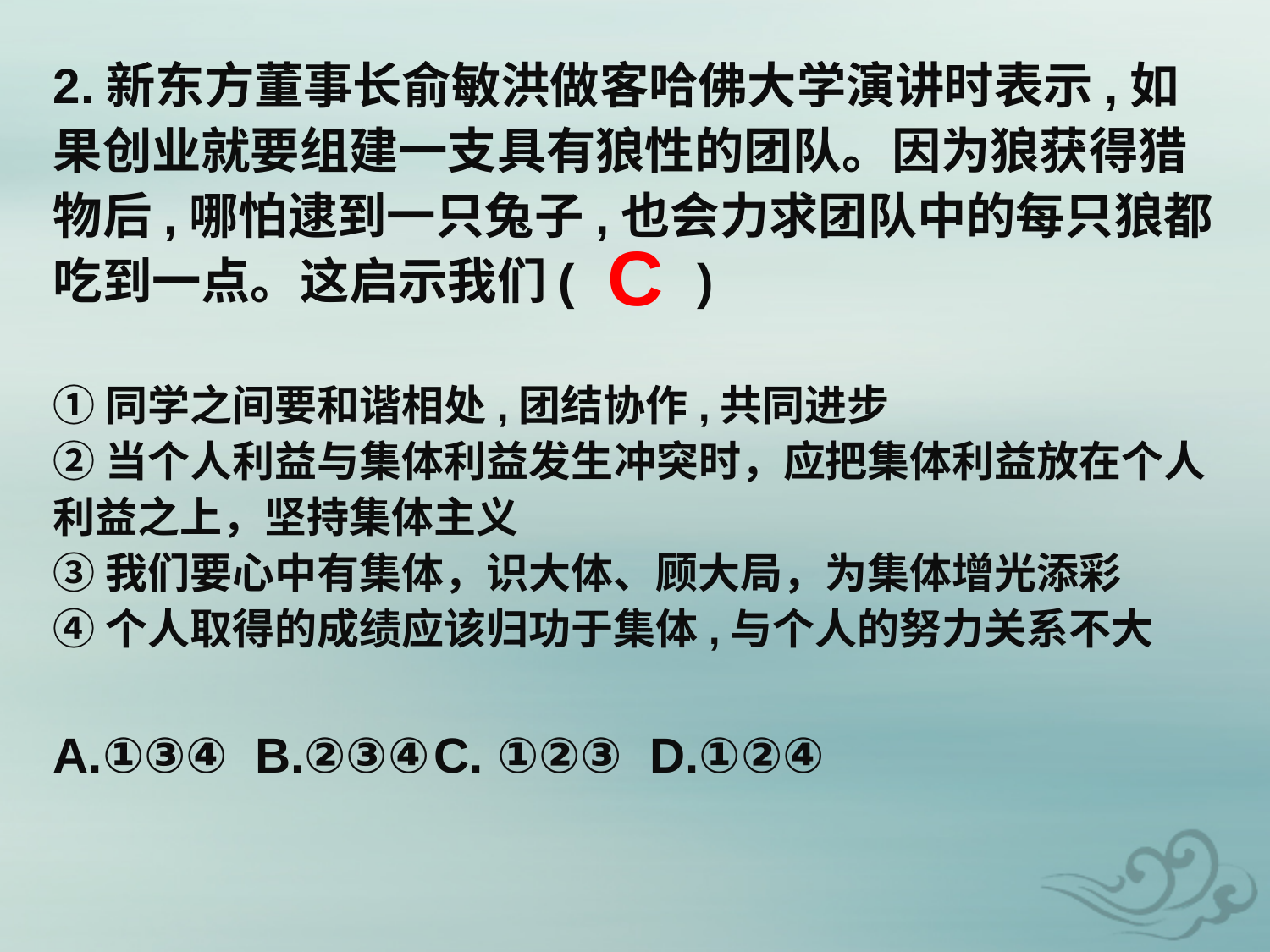

2.新东方董事长俞敏洪做客哈佛大学演讲时表示,如果创业就要组建一支具有狼性的团队。因为狼获得猎物后,哪怕逮到一只兔子,也会力求团队中的每只狼都吃到一点。这启示我们(　　)

①同学之间要和谐相处,团结协作,共同进步
②当个人利益与集体利益发生冲突时，应把集体利益放在个人利益之上，坚持集体主义
③我们要心中有集体，识大体、顾大局，为集体增光添彩
④个人取得的成绩应该归功于集体,与个人的努力关系不大

A.①③④  B.②③④	C. ①②③  D.①②④
C